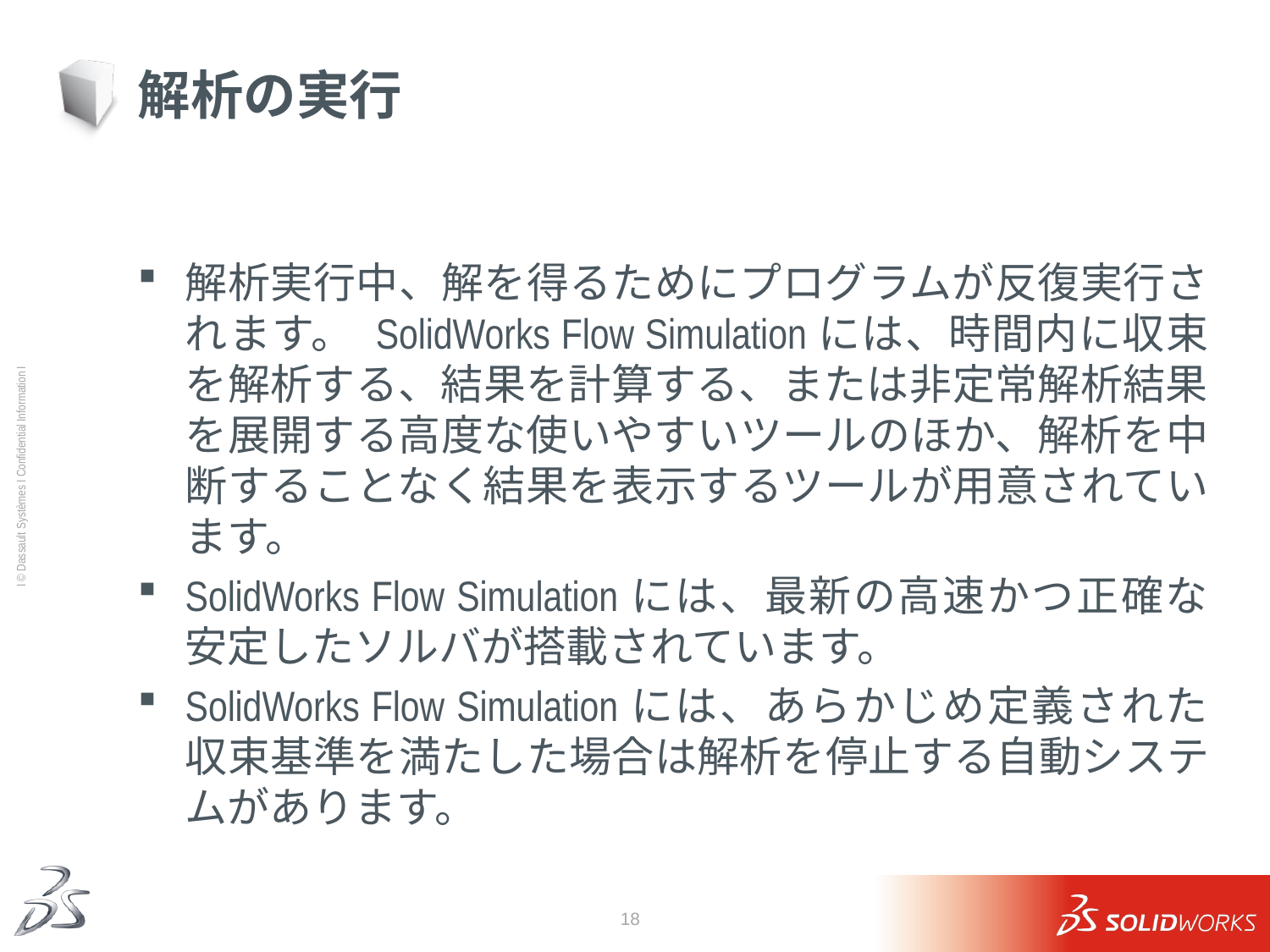

# 解析の実行
解析実行中、解を得るためにプログラムが反復実行されます。 SolidWorks Flow Simulationには、時間内に収束を解析する、結果を計算する、または非定常解析結果を展開する高度な使いやすいツールのほか、解析を中断することなく結果を表示するツールが用意されています。
SolidWorks Flow Simulationには、最新の高速かつ正確な安定したソルバが搭載されています。
SolidWorks Flow Simulationには、あらかじめ定義された収束基準を満たした場合は解析を停止する自動システムがあります。